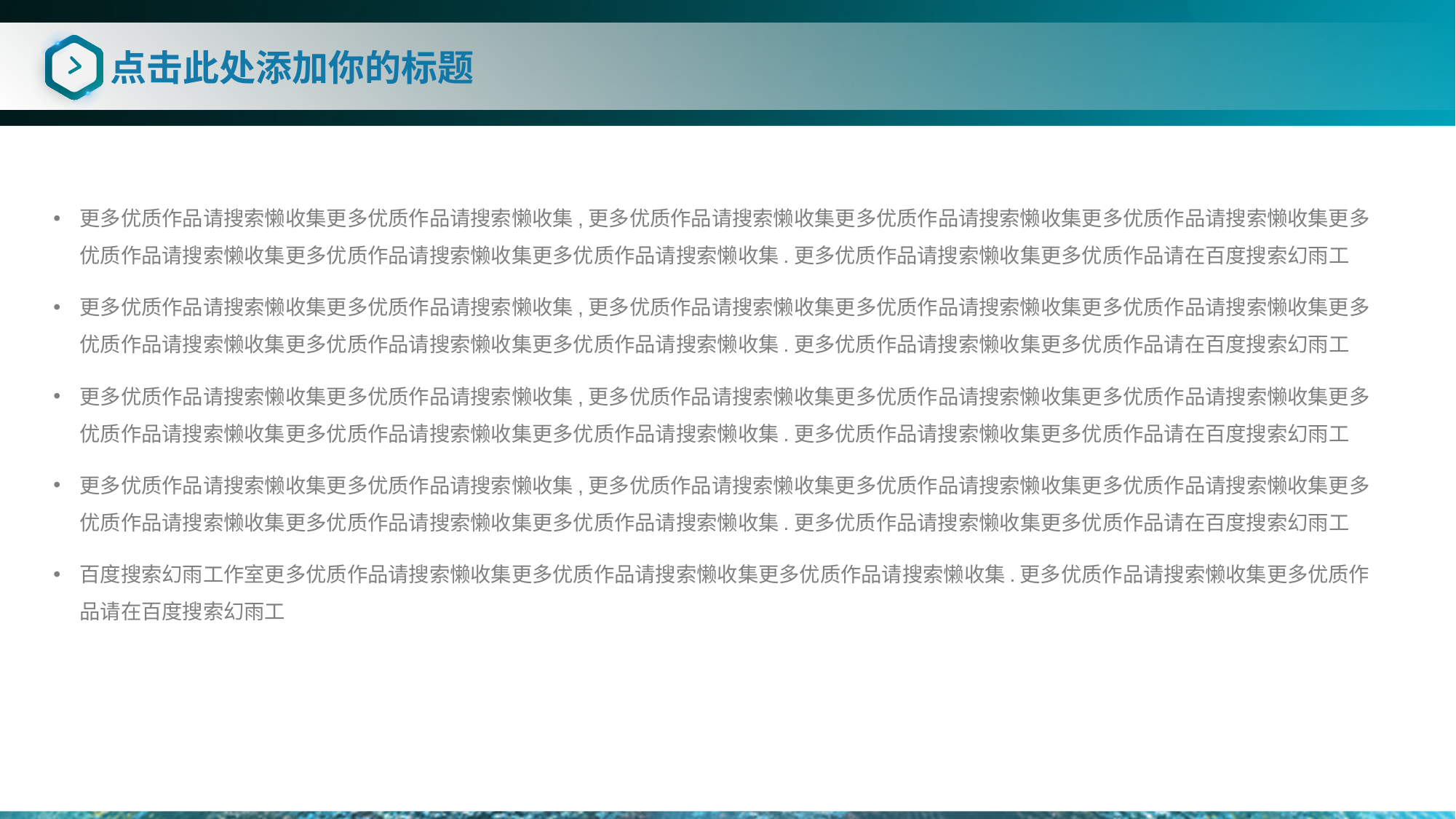

# 点击此处添加你的标题
更多优质作品请搜索懒收集更多优质作品请搜索懒收集,更多优质作品请搜索懒收集更多优质作品请搜索懒收集更多优质作品请搜索懒收集更多优质作品请搜索懒收集更多优质作品请搜索懒收集更多优质作品请搜索懒收集.更多优质作品请搜索懒收集更多优质作品请在百度搜索幻雨工
更多优质作品请搜索懒收集更多优质作品请搜索懒收集,更多优质作品请搜索懒收集更多优质作品请搜索懒收集更多优质作品请搜索懒收集更多优质作品请搜索懒收集更多优质作品请搜索懒收集更多优质作品请搜索懒收集.更多优质作品请搜索懒收集更多优质作品请在百度搜索幻雨工
更多优质作品请搜索懒收集更多优质作品请搜索懒收集,更多优质作品请搜索懒收集更多优质作品请搜索懒收集更多优质作品请搜索懒收集更多优质作品请搜索懒收集更多优质作品请搜索懒收集更多优质作品请搜索懒收集.更多优质作品请搜索懒收集更多优质作品请在百度搜索幻雨工
更多优质作品请搜索懒收集更多优质作品请搜索懒收集,更多优质作品请搜索懒收集更多优质作品请搜索懒收集更多优质作品请搜索懒收集更多优质作品请搜索懒收集更多优质作品请搜索懒收集更多优质作品请搜索懒收集.更多优质作品请搜索懒收集更多优质作品请在百度搜索幻雨工
百度搜索幻雨工作室更多优质作品请搜索懒收集更多优质作品请搜索懒收集更多优质作品请搜索懒收集.更多优质作品请搜索懒收集更多优质作品请在百度搜索幻雨工